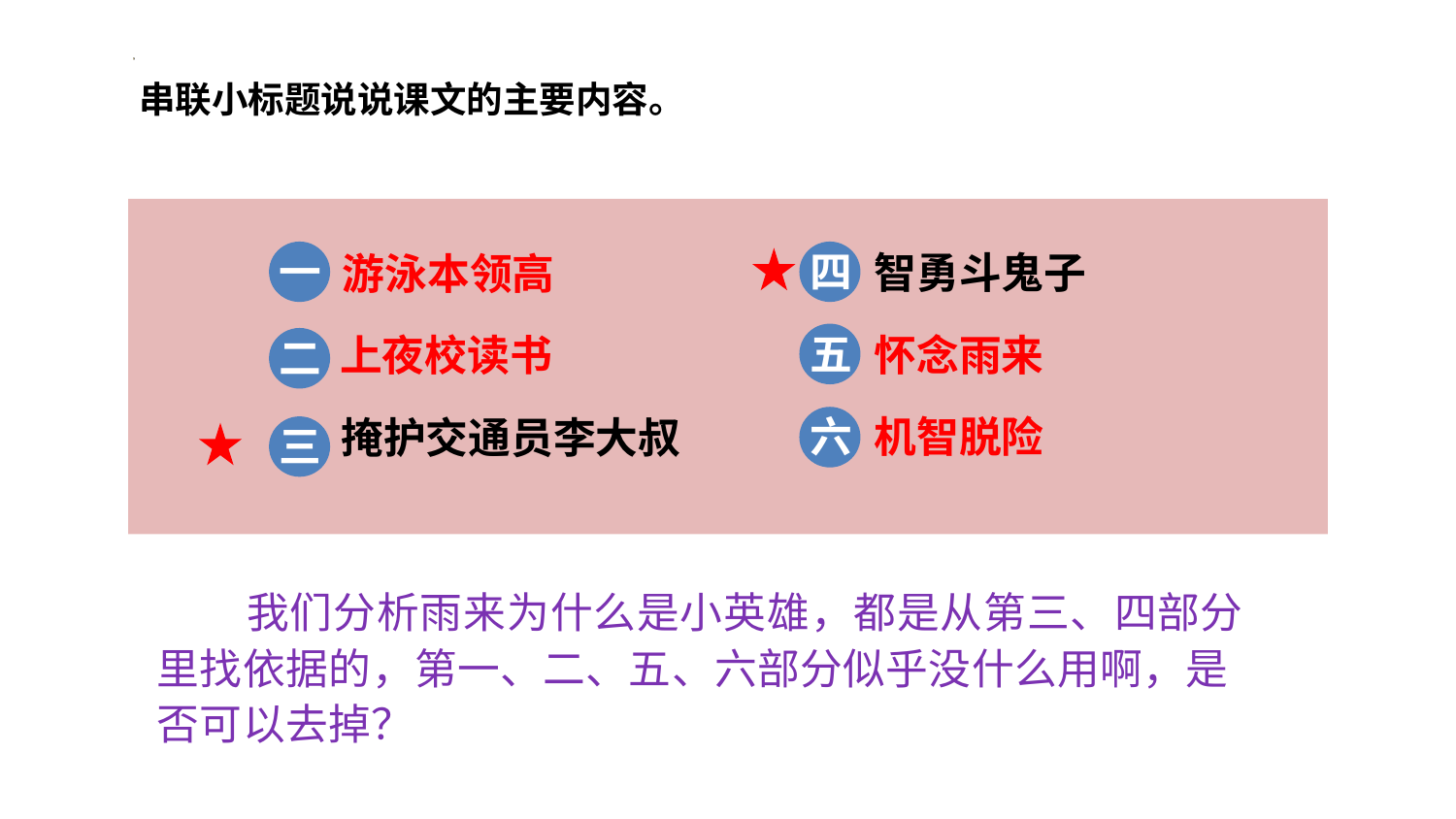

串联小标题说说课文的主要内容。

一

四

智勇斗鬼子
游泳本领高

五

上夜校读书
怀念雨来
二

六

机智脱险
掩护交通员李大叔
三

  我们分析雨来为什么是小英雄，都是从第三、四部分里找依据的，第一、二、五、六部分似乎没什么用啊，是否可以去掉？